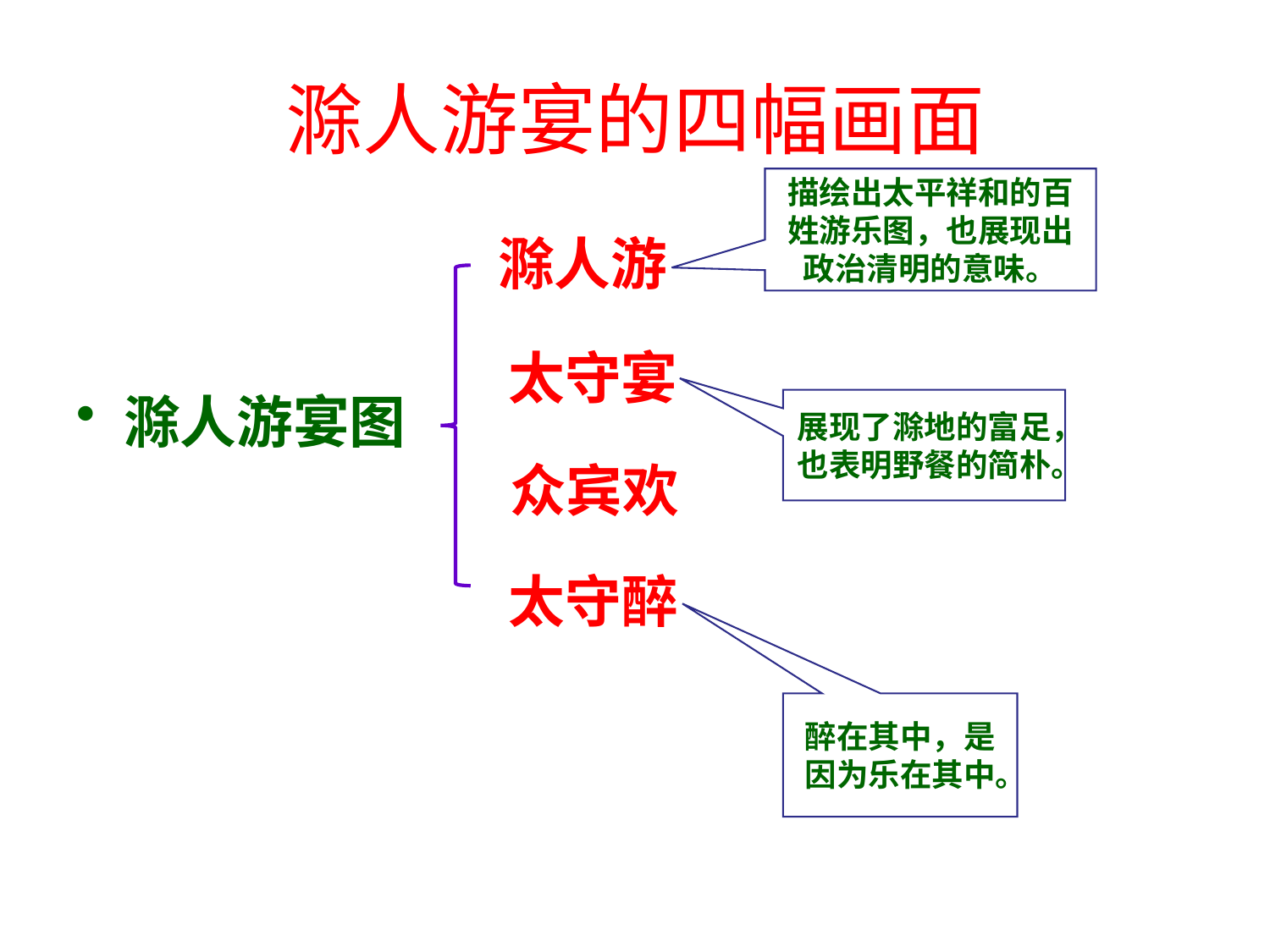

# 滁人游宴的四幅画面
描绘出太平祥和的百姓游乐图，也展现出政治清明的意味。

滁人游宴图
滁人游

太守宴
展现了滁地的富足，也表明野餐的简朴。
众宾欢
太守醉
醉在其中，是因为乐在其中。